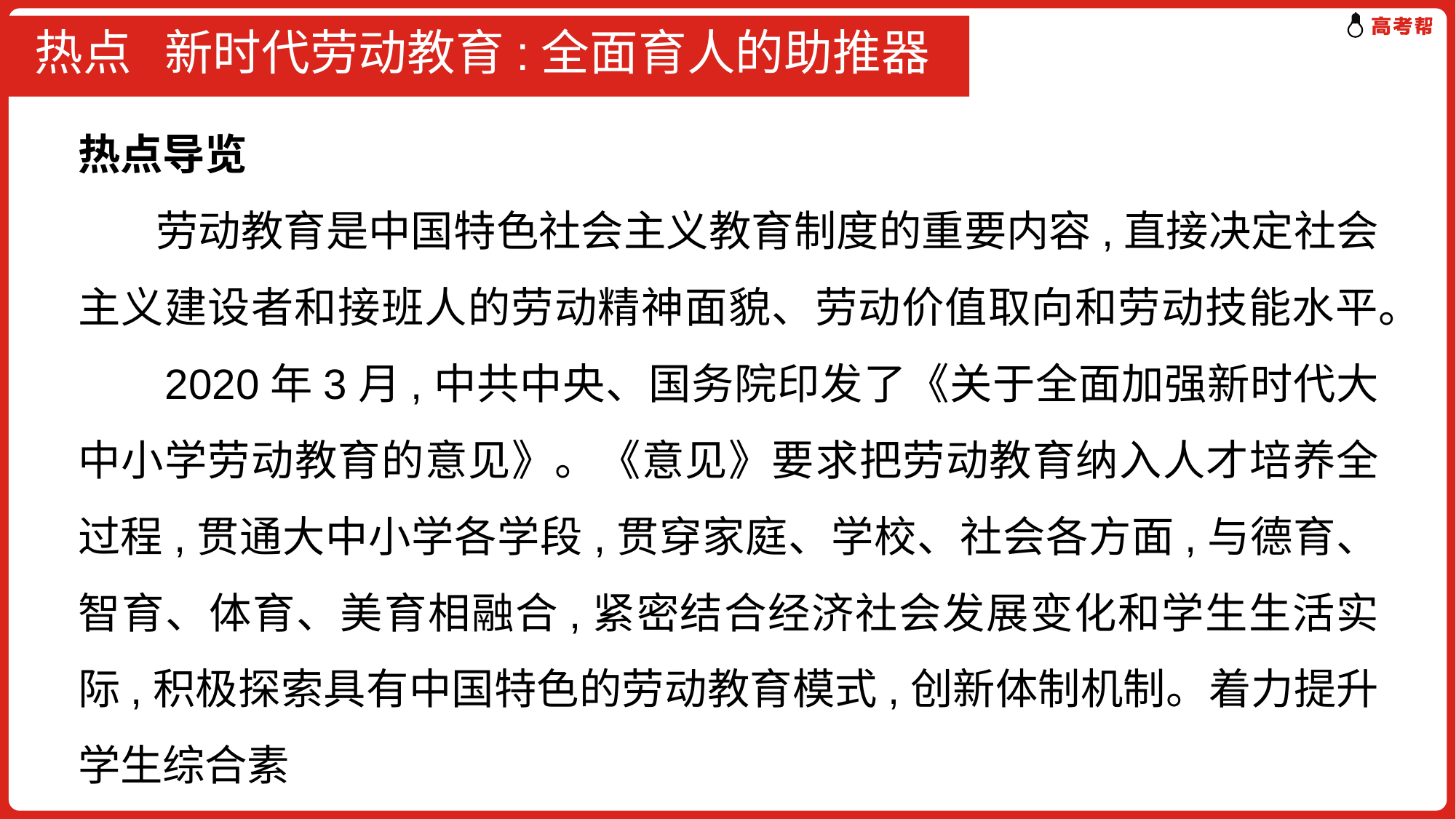

# 热点   新时代劳动教育:全面育人的助推器
热点导览
       劳动教育是中国特色社会主义教育制度的重要内容,直接决定社会主义建设者和接班人的劳动精神面貌、劳动价值取向和劳动技能水平。
       2020年3月,中共中央、国务院印发了《关于全面加强新时代大中小学劳动教育的意见》。《意见》要求把劳动教育纳入人才培养全过程,贯通大中小学各学段,贯穿家庭、学校、社会各方面,与德育、智育、体育、美育相融合,紧密结合经济社会发展变化和学生生活实际,积极探索具有中国特色的劳动教育模式,创新体制机制。着力提升学生综合素